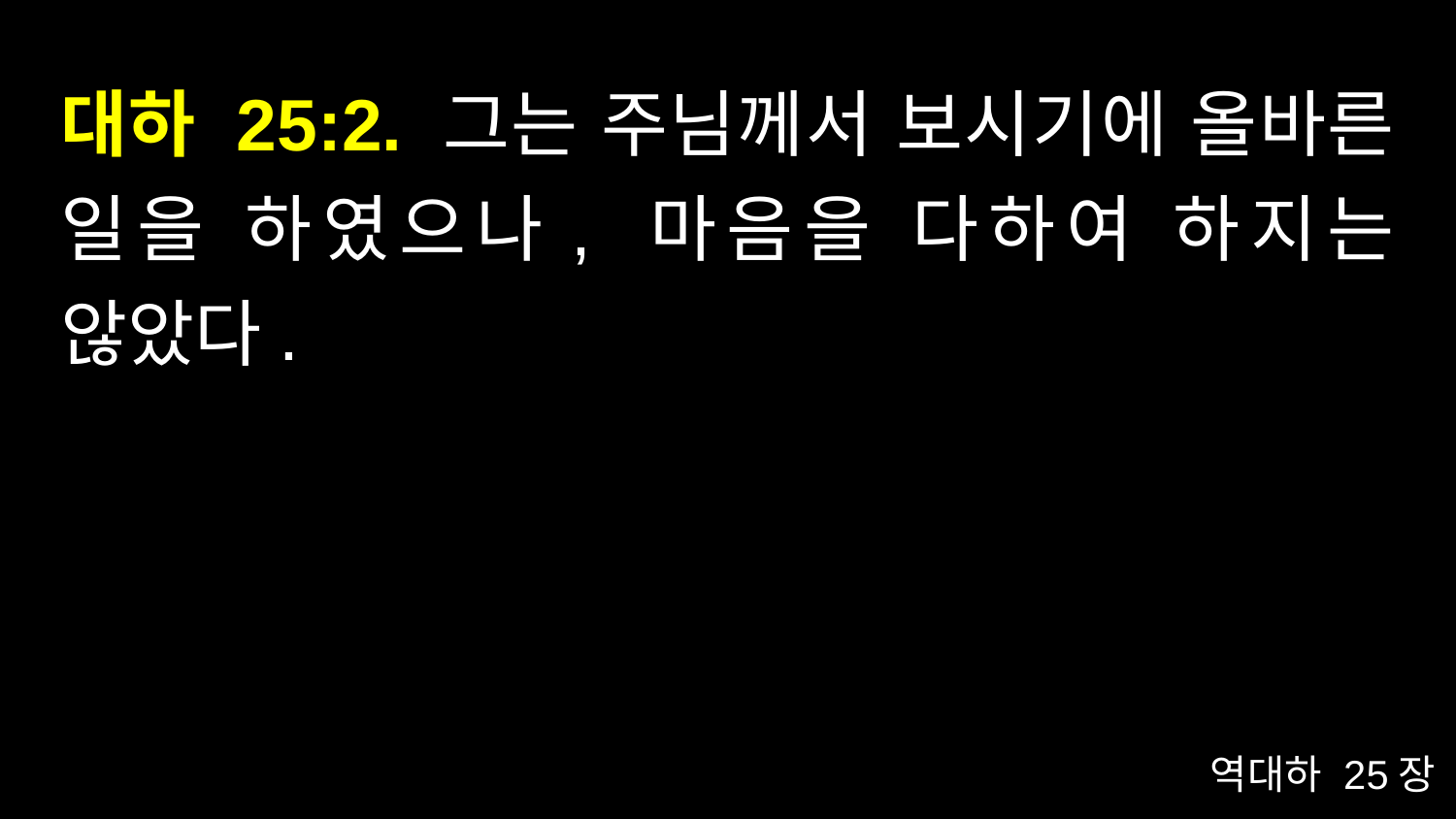

# 대하 25:2. 그는 주님께서 보시기에 올바른 일을 하였으나, 마음을 다하여 하지는 않았다.
역대하 25장